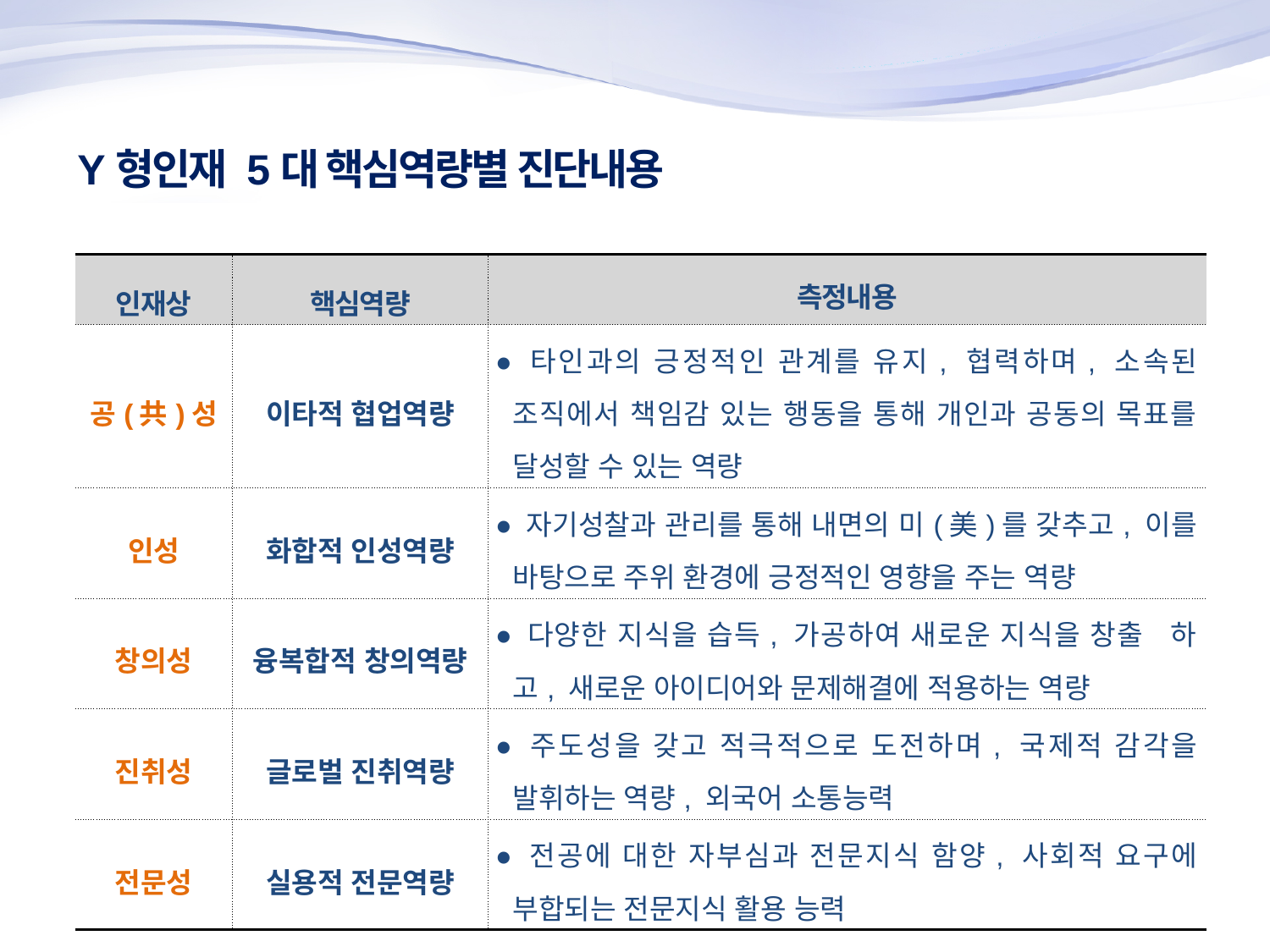

Y형인재 5대 핵심역량별 진단내용
| 인재상 | 핵심역량 | 측정내용 |
| --- | --- | --- |
| 공(共)성 | 이타적 협업역량 | ⦁ 타인과의 긍정적인 관계를 유지, 협력하며, 소속된 조직에서 책임감 있는 행동을 통해 개인과 공동의 목표를 달성할 수 있는 역량 |
| 인성 | 화합적 인성역량 | ⦁ 자기성찰과 관리를 통해 내면의 미(美)를 갖추고, 이를 바탕으로 주위 환경에 긍정적인 영향을 주는 역량 |
| 창의성 | 융복합적 창의역량 | ⦁ 다양한 지식을 습득, 가공하여 새로운 지식을 창출 하고, 새로운 아이디어와 문제해결에 적용하는 역량 |
| 진취성 | 글로벌 진취역량 | ⦁ 주도성을 갖고 적극적으로 도전하며, 국제적 감각을 발휘하는 역량, 외국어 소통능력 |
| 전문성 | 실용적 전문역량 | ⦁ 전공에 대한 자부심과 전문지식 함양, 사회적 요구에 부합되는 전문지식 활용 능력 |